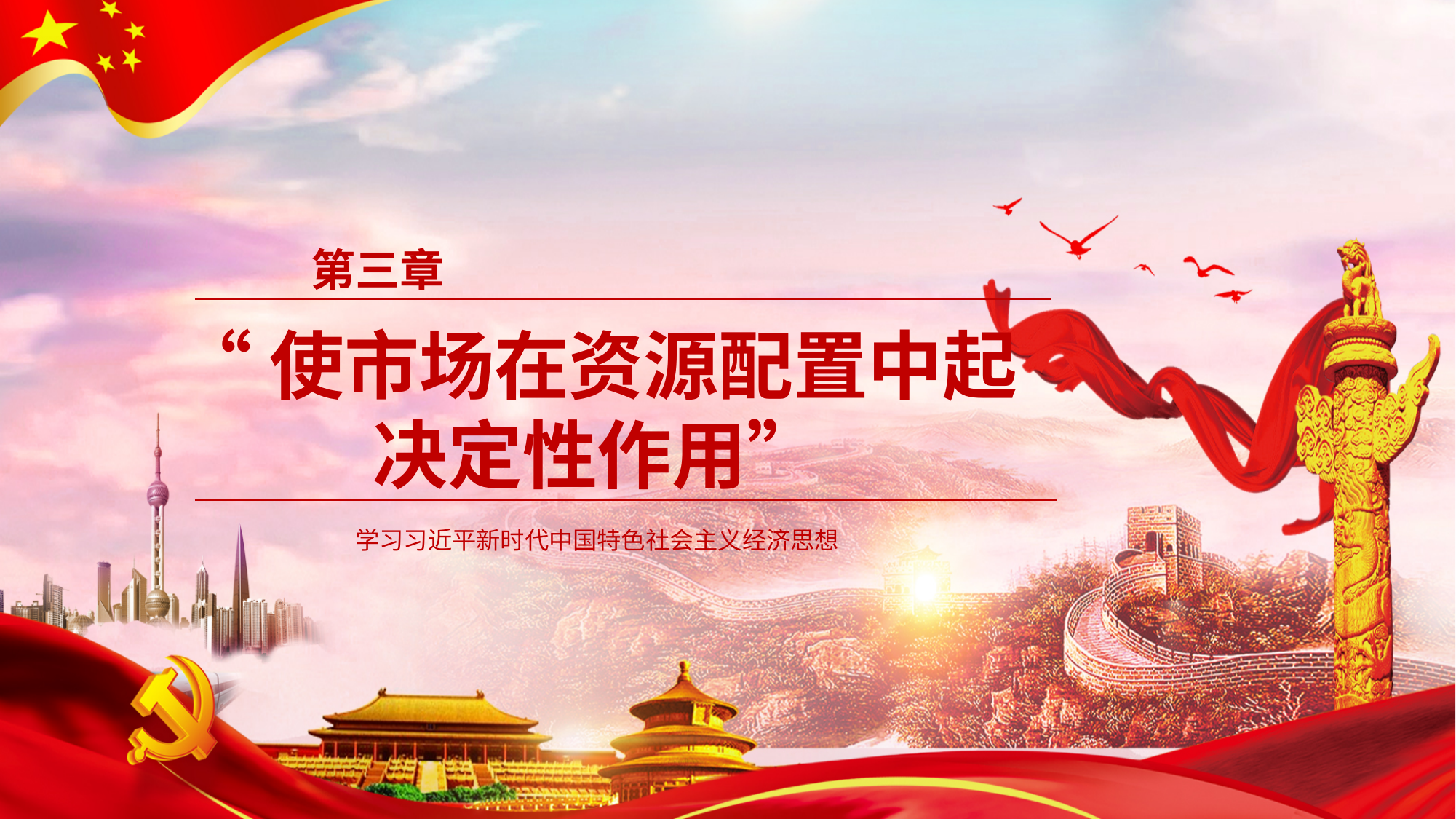

第三章
“使市场在资源配置中起决定性作用”
学习习近平新时代中国特色社会主义经济思想